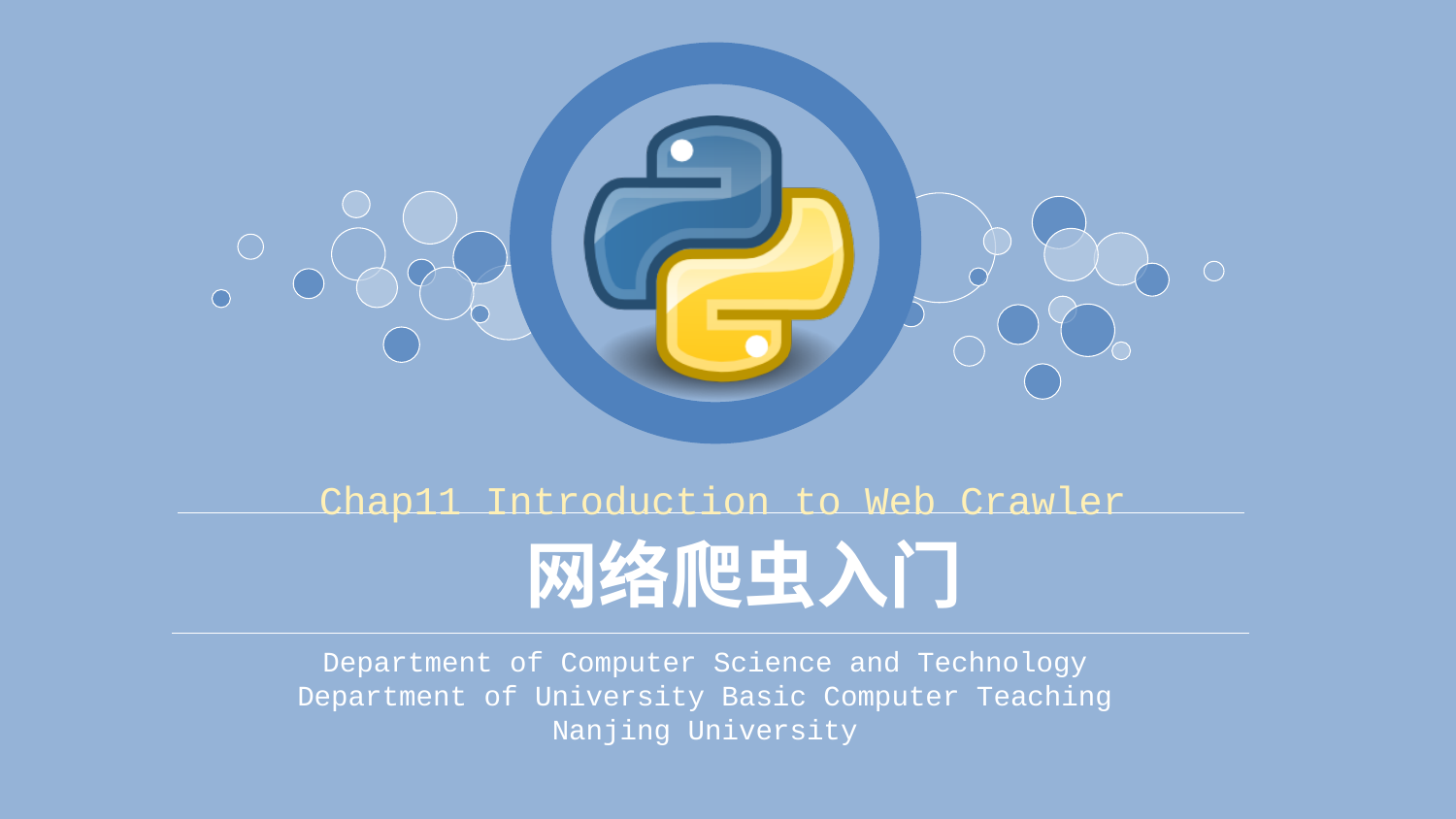

Chap11 Introduction to Web Crawler
# 网络爬虫入门
Department of Computer Science and Technology
Department of University Basic Computer Teaching
Nanjing University